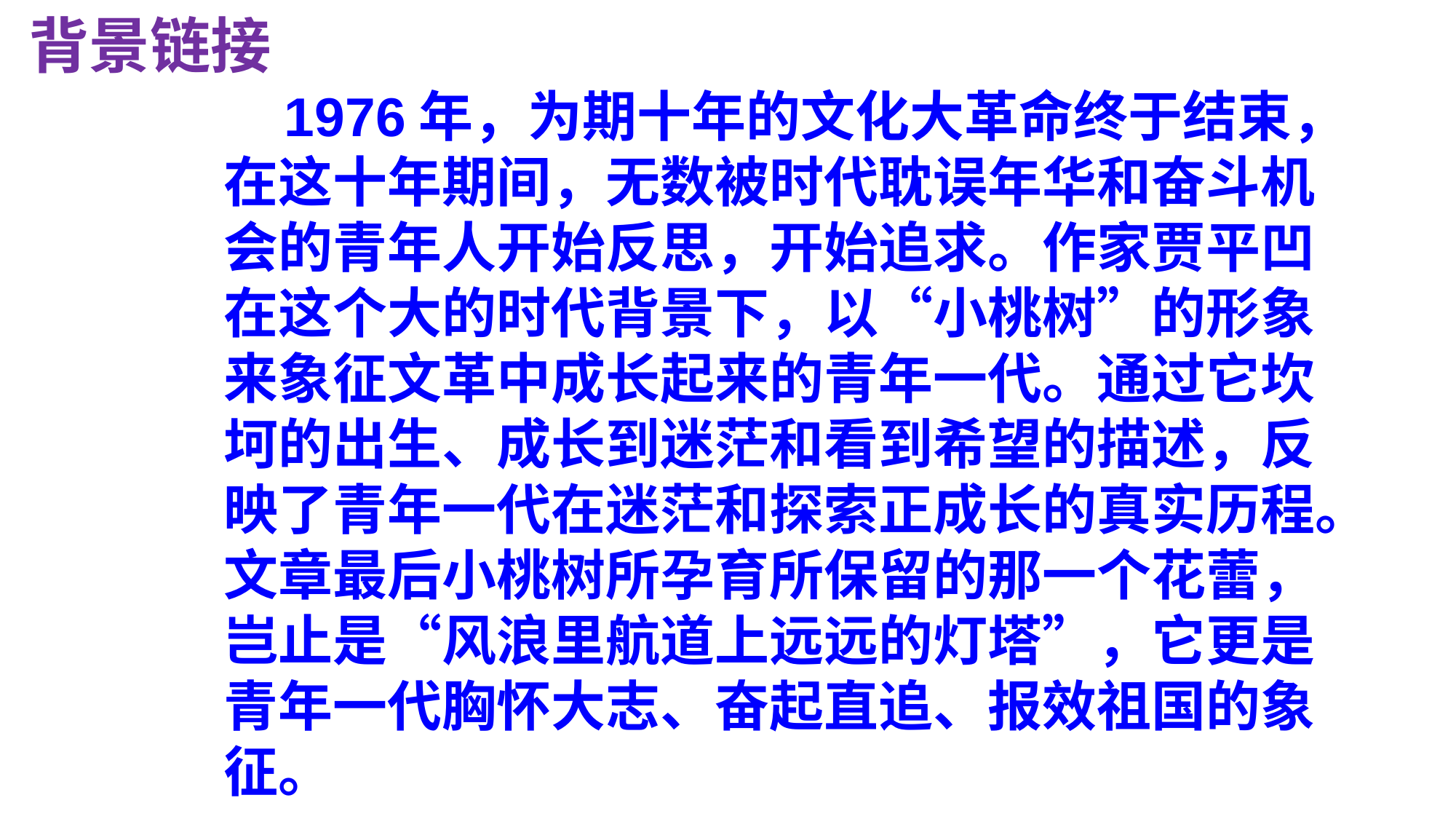

背景链接
    1976年，为期十年的文化大革命终于结束，在这十年期间，无数被时代耽误年华和奋斗机会的青年人开始反思，开始追求。作家贾平凹在这个大的时代背景下，以“小桃树”的形象来象征文革中成长起来的青年一代。通过它坎坷的出生、成长到迷茫和看到希望的描述，反映了青年一代在迷茫和探索正成长的真实历程。文章最后小桃树所孕育所保留的那一个花蕾，岂止是“风浪里航道上远远的灯塔”，它更是青年一代胸怀大志、奋起直追、报效祖国的象征。